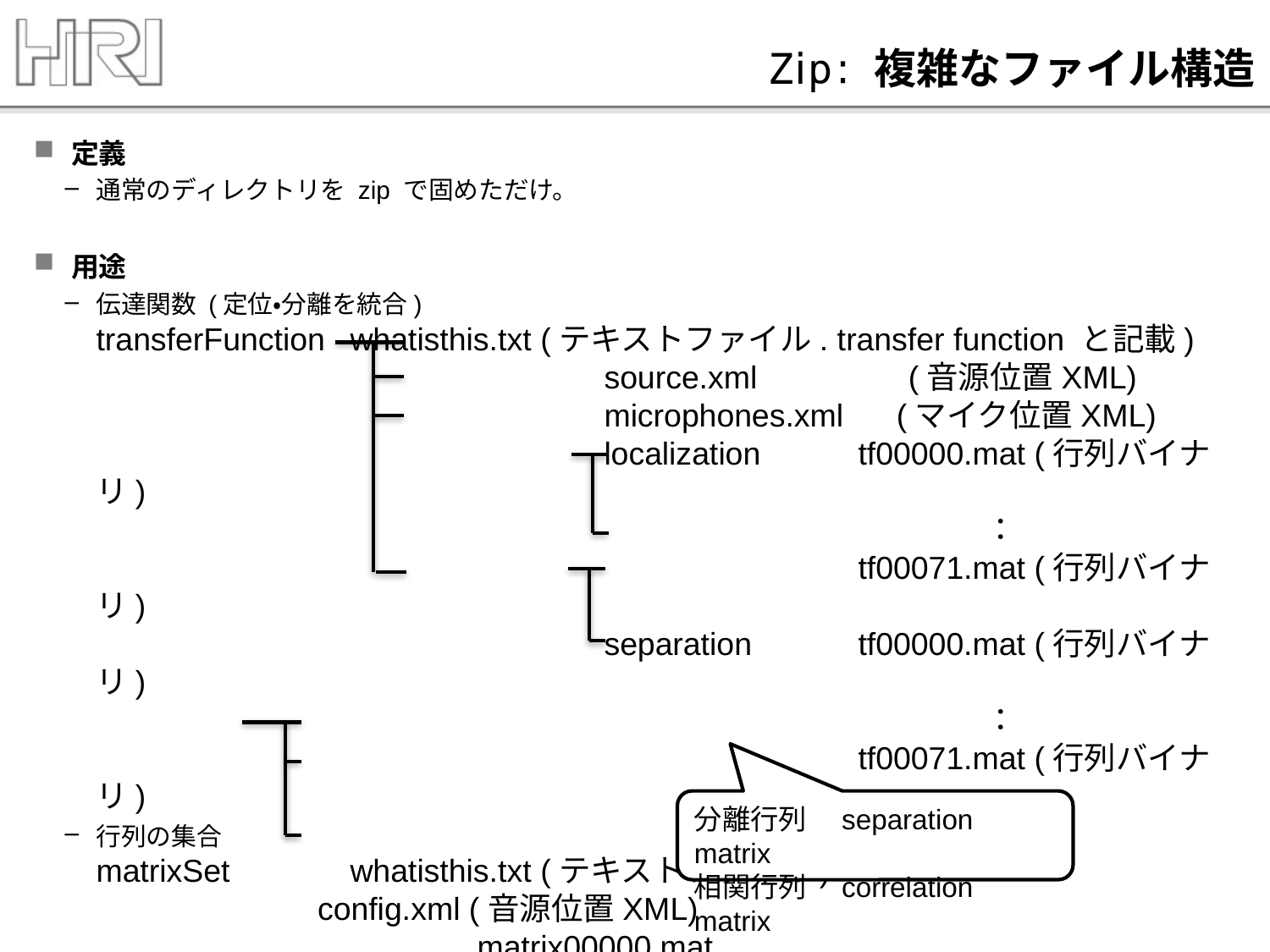

# Zip: 複雑なファイル構造
定義
通常のディレクトリを zip で固めただけ。

用途
伝達関数 (定位・分離を統合)
transferFunction	whatisthis.txt (テキストファイル. transfer function と記載)
				source.xml 　　　　(音源位置XML)
				microphones.xml      (マイク位置XML)
				localization	tf00000.mat (行列バイナリ)
							：
						tf00071.mat (行列バイナリ)
				separation	tf00000.mat (行列バイナリ)
							：
						tf00071.mat (行列バイナリ)
行列の集合
matrixSet	whatisthis.txt (テキストファイル)
                         config.xml (音源位置XML)
			matrix00000.mat
				 ：
			matrix01023.mat

分離行列　separation matrix
相関行列　correlation matrix